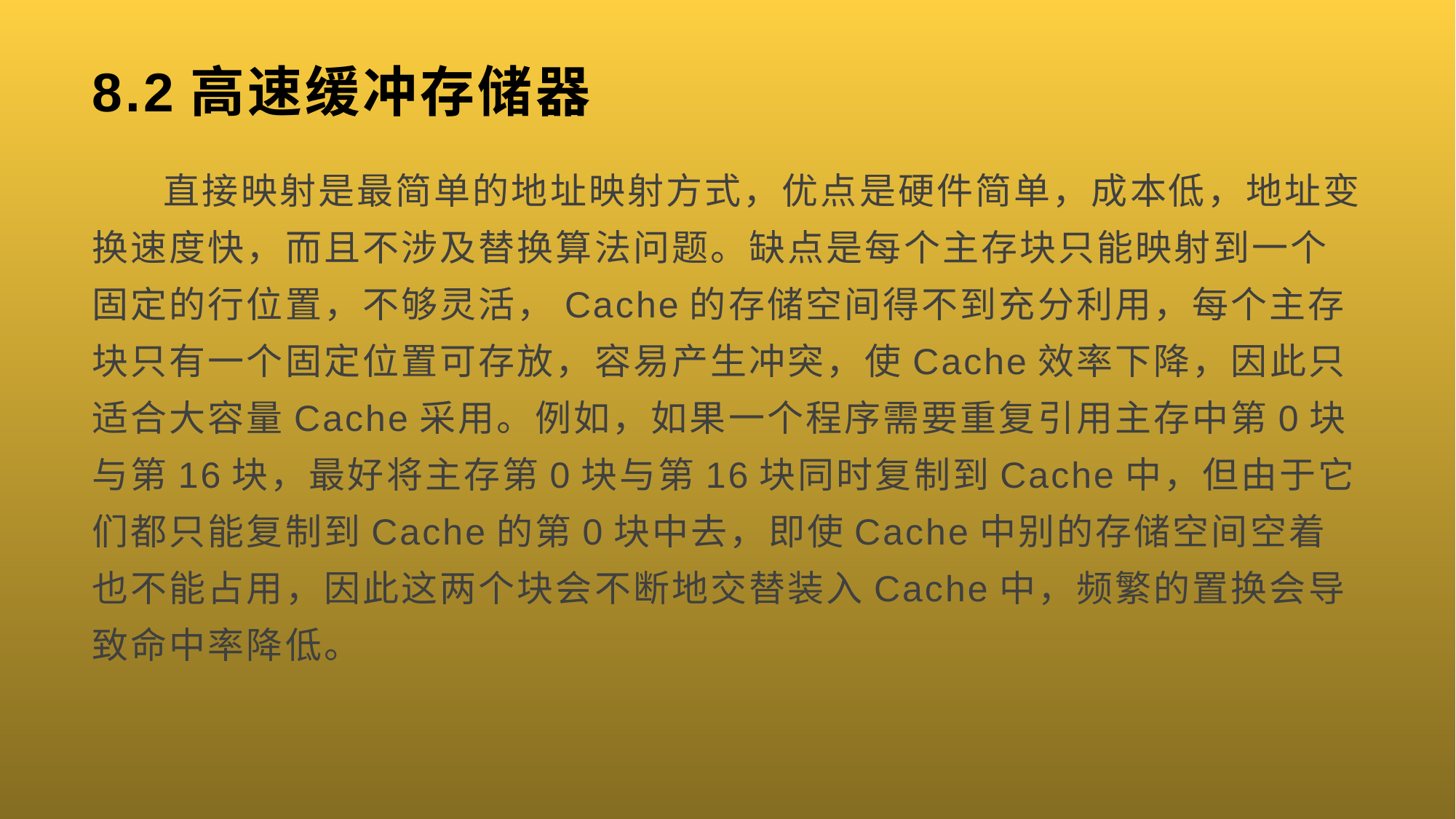

# 8.2高速缓冲存储器
      直接映射是最简单的地址映射方式，优点是硬件简单，成本低，地址变换速度快，而且不涉及替换算法问题。缺点是每个主存块只能映射到一个固定的行位置，不够灵活，Cache的存储空间得不到充分利用，每个主存块只有一个固定位置可存放，容易产生冲突，使Cache效率下降，因此只适合大容量Cache采用。例如，如果一个程序需要重复引用主存中第0块与第16块，最好将主存第0块与第16块同时复制到Cache中，但由于它们都只能复制到Cache的第0块中去，即使Cache中别的存储空间空着也不能占用，因此这两个块会不断地交替装入Cache中，频繁的置换会导致命中率降低。